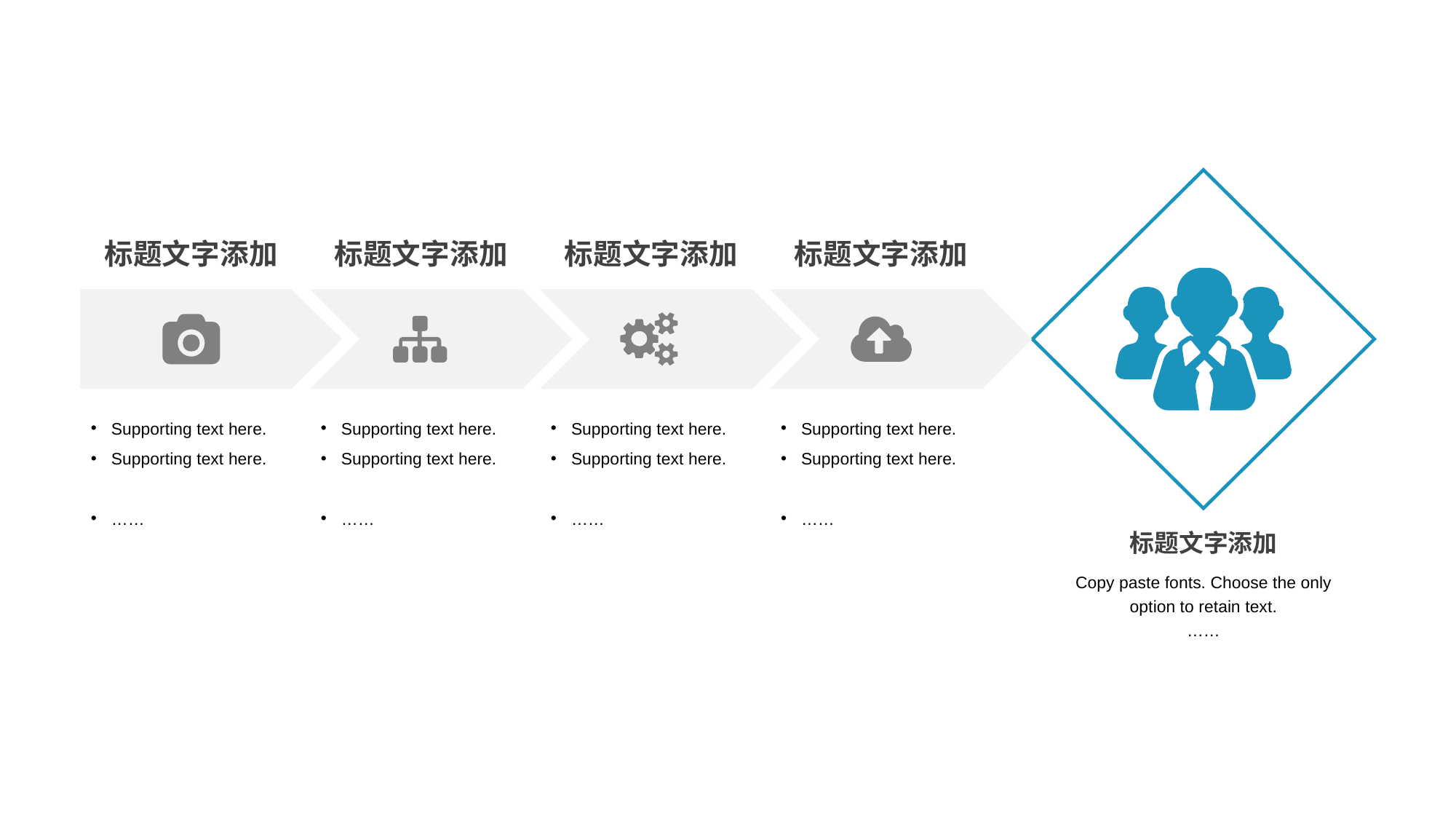

标题文字添加
标题文字添加
标题文字添加
标题文字添加

Supporting text here.
Supporting text here.

……
Supporting text here.
Supporting text here.

……
Supporting text here.
Supporting text here.

……
Supporting text here.
Supporting text here.

……
标题文字添加
Copy paste fonts. Choose the only option to retain text.
……